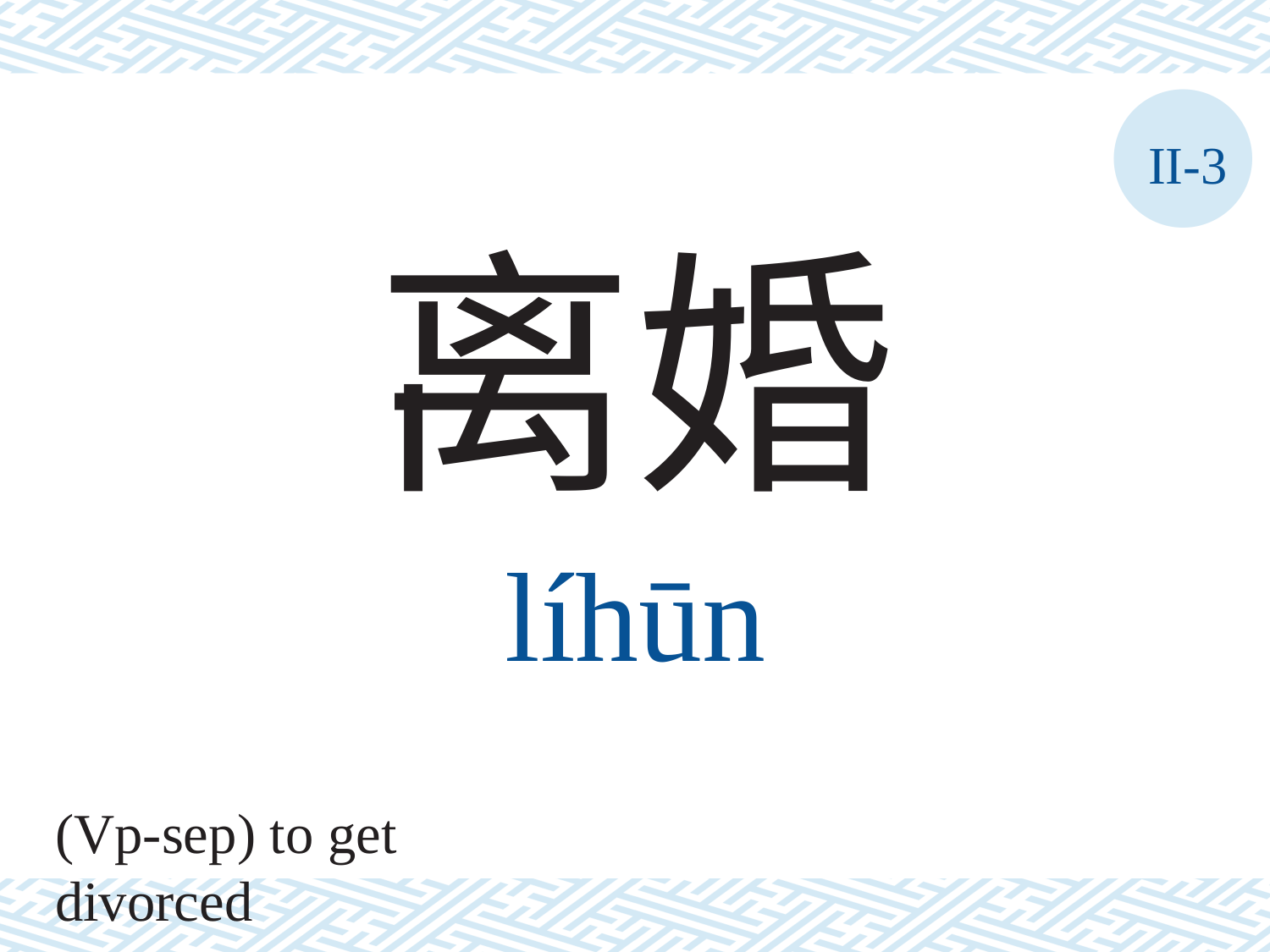

II-3
离婚
líhūn
(Vp-sep) to get divorced